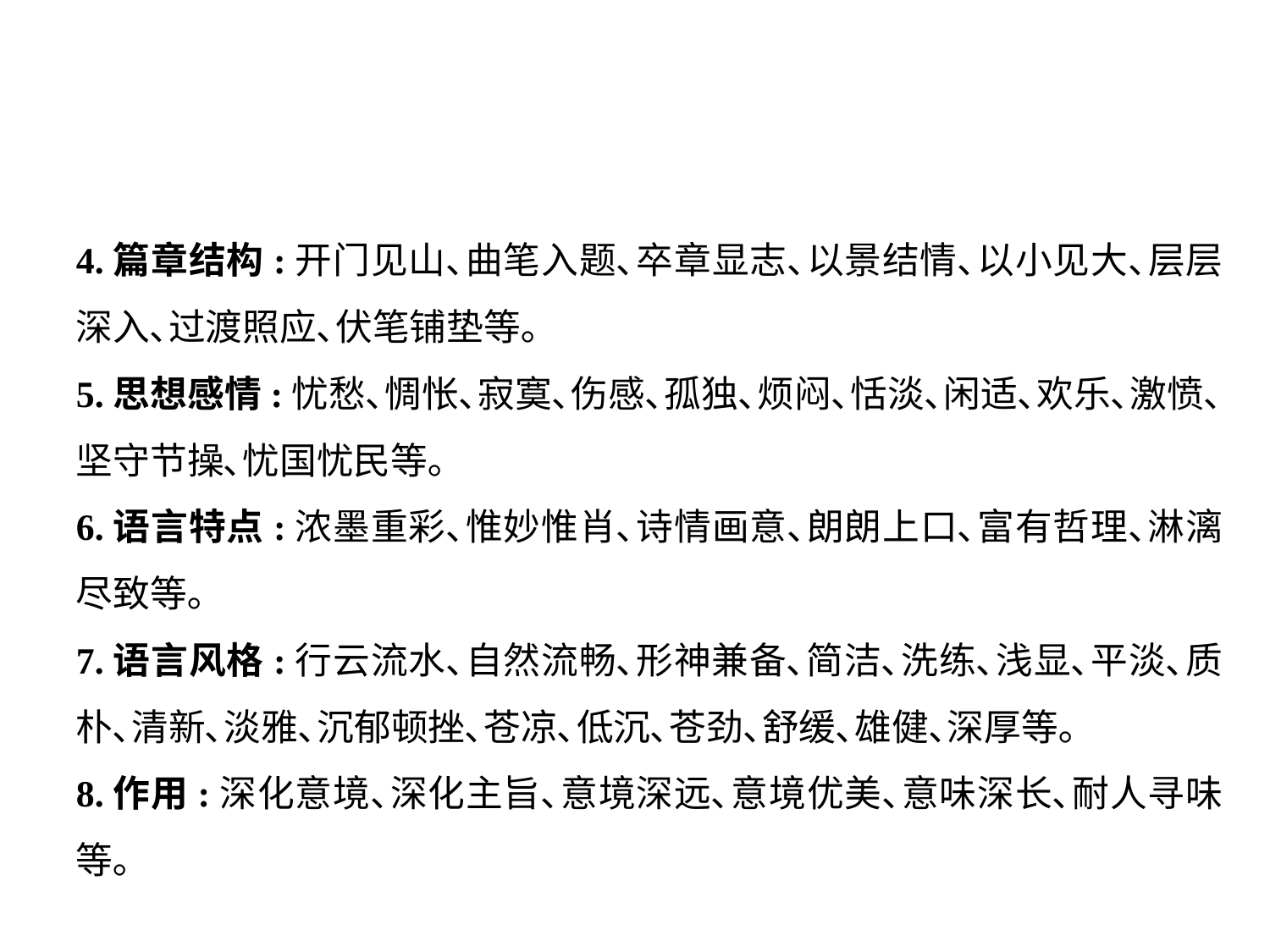

4.篇章结构:开门见山､曲笔入题､卒章显志､以景结情､以小见大､层层深入､过渡照应､伏笔铺垫等｡
5.思想感情:忧愁､惆怅､寂寞､伤感､孤独､烦闷､恬淡､闲适､欢乐､激愤､坚守节操､忧国忧民等｡
6.语言特点:浓墨重彩､惟妙惟肖､诗情画意､朗朗上口､富有哲理､淋漓尽致等｡
7.语言风格:行云流水､自然流畅､形神兼备､简洁､洗练､浅显､平淡､质朴､清新､淡雅､沉郁顿挫､苍凉､低沉､苍劲､舒缓､雄健､深厚等｡
8.作用:深化意境､深化主旨､意境深远､意境优美､意味深长､耐人寻味等｡